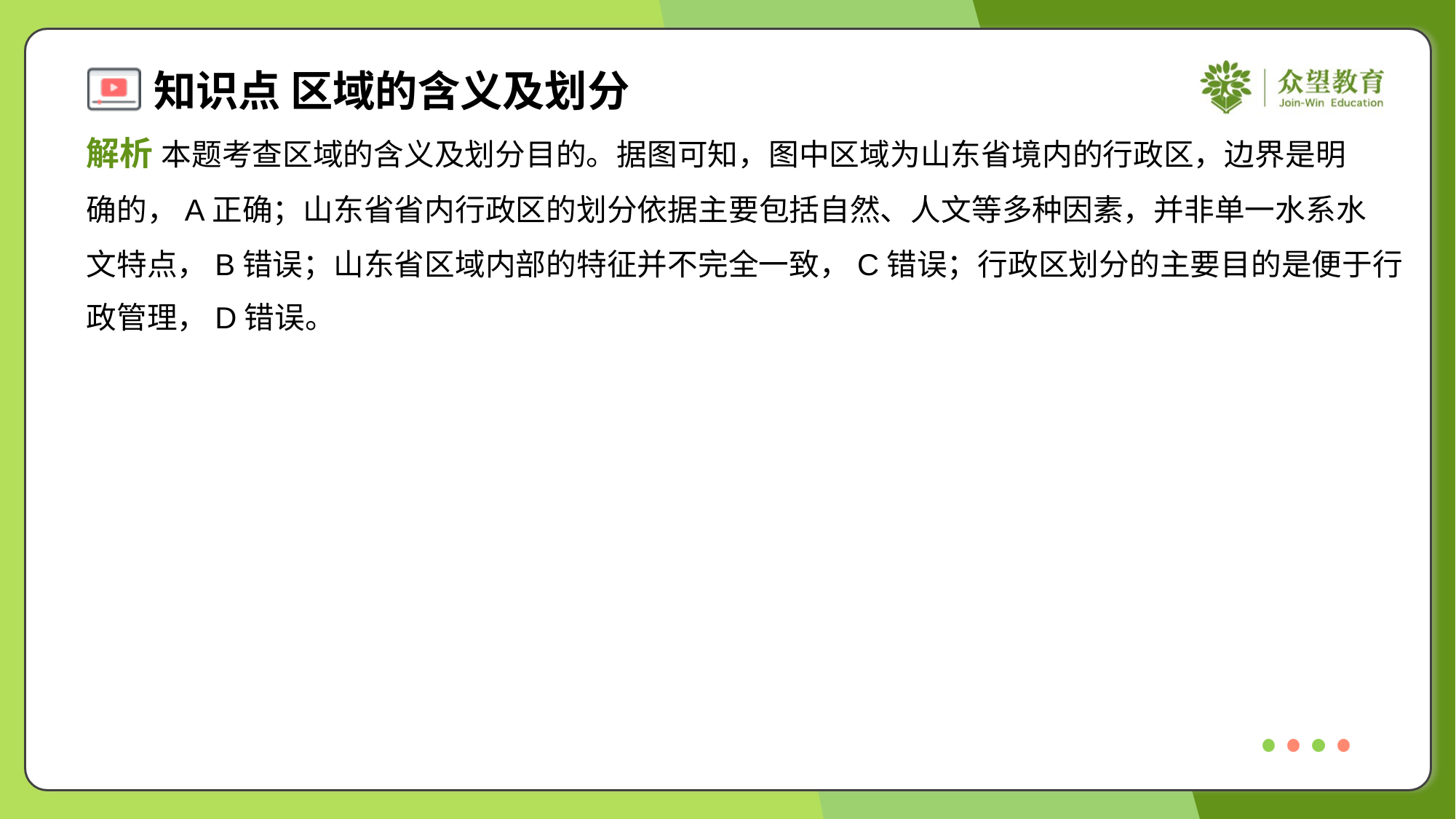

解析 本题考查区域的含义及划分目的。据图可知，图中区域为山东省境内的行政区，边界是明
确的，A正确；山东省省内行政区的划分依据主要包括自然、人文等多种因素，并非单一水系水
文特点，B错误；山东省区域内部的特征并不完全一致，C错误；行政区划分的主要目的是便于行
政管理，D错误。